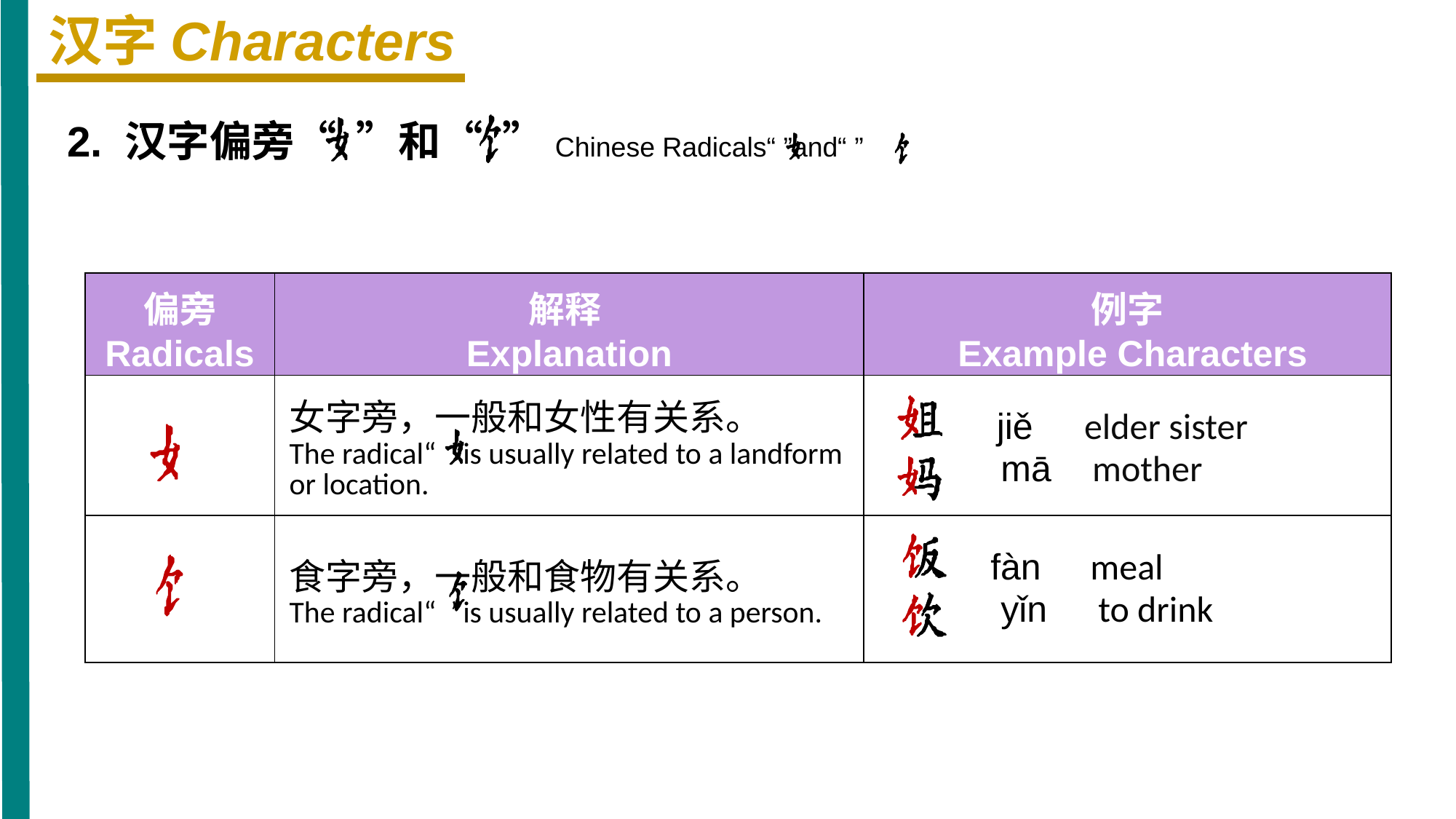

汉字Characters
2. 汉字偏旁“  ”和“  ”Chinese Radicals“ ”and“ ”

| 偏旁 Radicals | 解释 Explanation | 例字 Example Characters |
| --- | --- | --- |
|  | 女字旁，一般和女性有关系。 The radical“ ”is usually related to a landform or location. | jiě elder sister mā mother |
|  | 食字旁，一般和食物有关系。 The radical“ ”is usually related to a person. | fàn meal yǐn to drink |